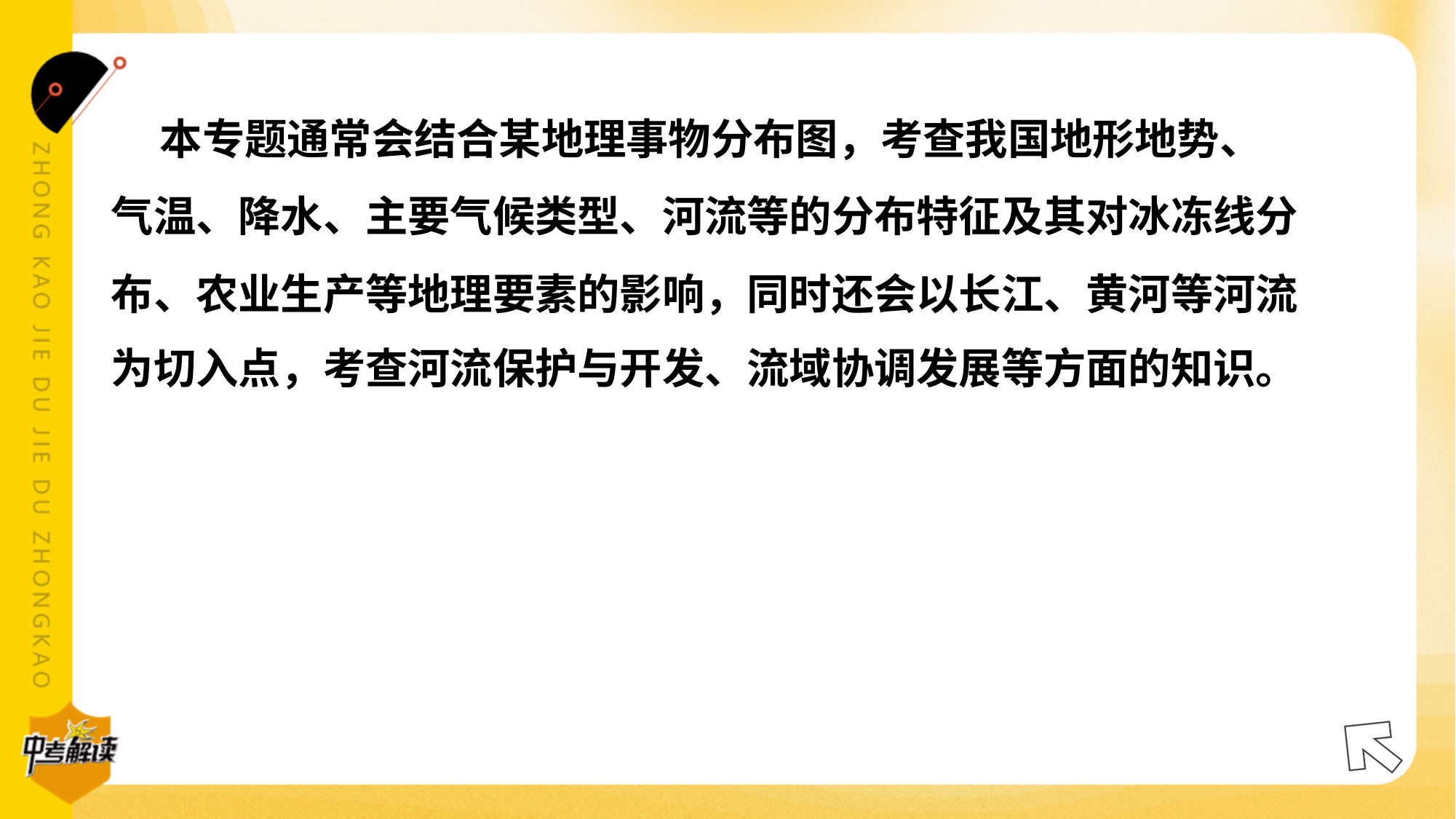

本专题通常会结合某地理事物分布图，考查我国地形地势、
气温、降水、主要气候类型、河流等的分布特征及其对冰冻线分
布、农业生产等地理要素的影响，同时还会以长江、黄河等河流
为切入点，考查河流保护与开发、流域协调发展等方面的知识。